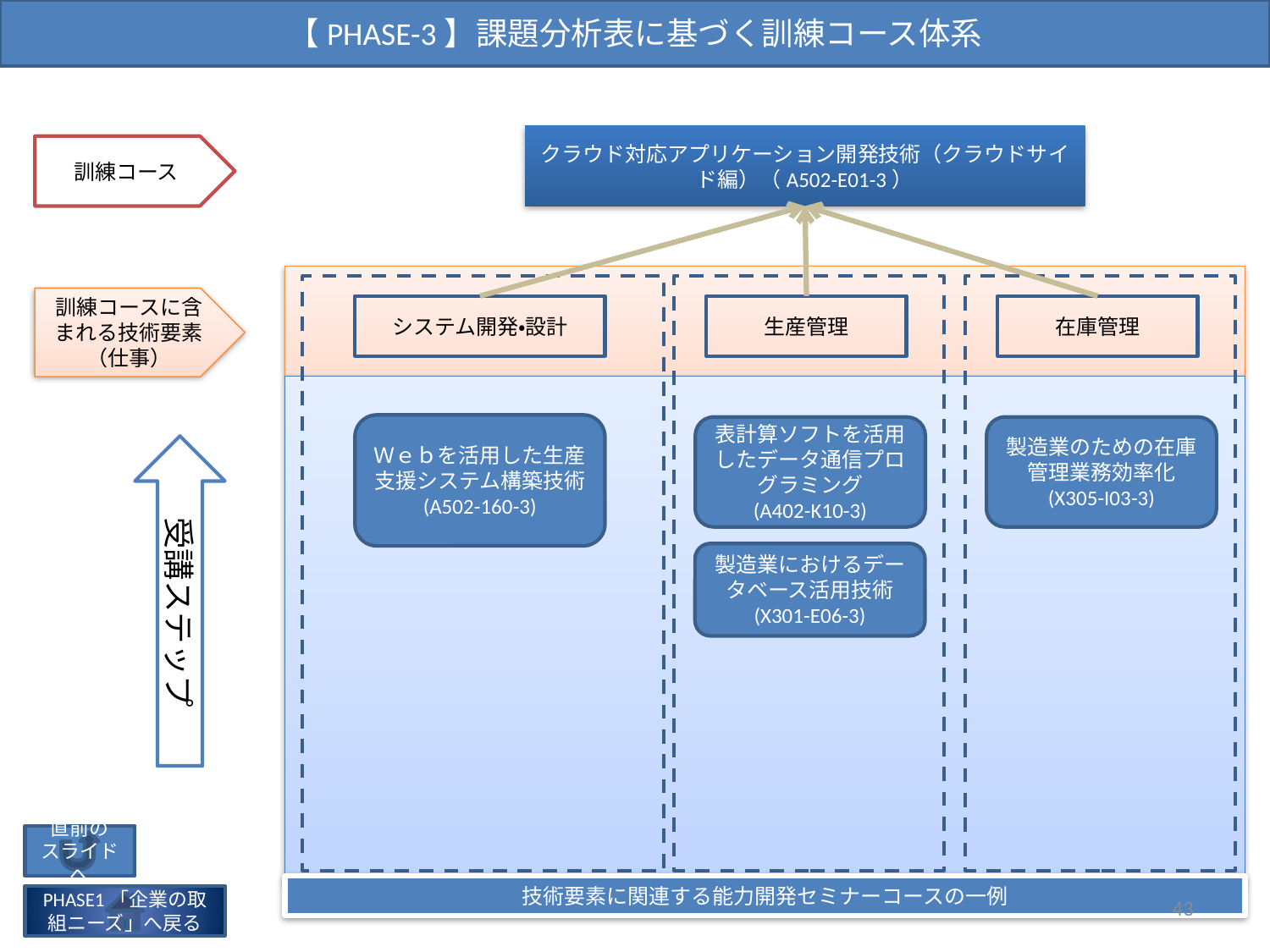

【PHASE-3】課題分析表に基づく訓練コース体系
クラウド対応アプリケーション開発技術（クラウドサイド編）（A502-E01-3）
訓練コース

訓練コースに含まれる技術要素
（仕事）
システム開発・設計
生産管理
在庫管理

Ｗｅｂを活用した生産支援システム構築技術
(A502-160-3)
表計算ソフトを活用したデータ通信プログラミング
(A402-K10-3)
製造業のための在庫管理業務効率化
(X305-I03-3)
受講ステップ
製造業におけるデータベース活用技術
(X301-E06-3)
直前の
スライドへ
技術要素に関連する能力開発セミナーコースの一例
43
PHASE1「企業の取組ニーズ」へ戻る